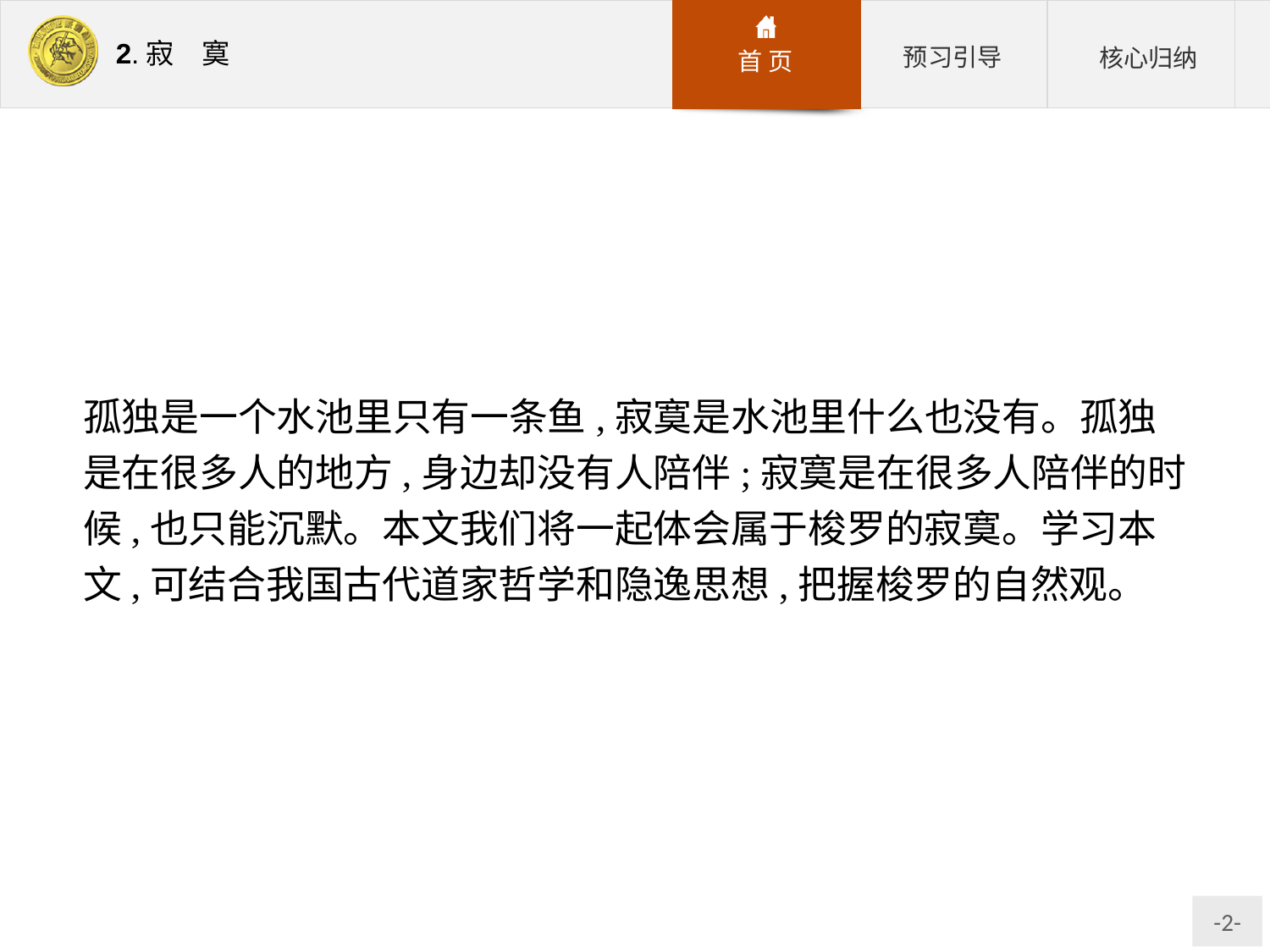

孤独是一个水池里只有一条鱼,寂寞是水池里什么也没有。孤独是在很多人的地方,身边却没有人陪伴;寂寞是在很多人陪伴的时候,也只能沉默。本文我们将一起体会属于梭罗的寂寞。学习本文,可结合我国古代道家哲学和隐逸思想,把握梭罗的自然观。